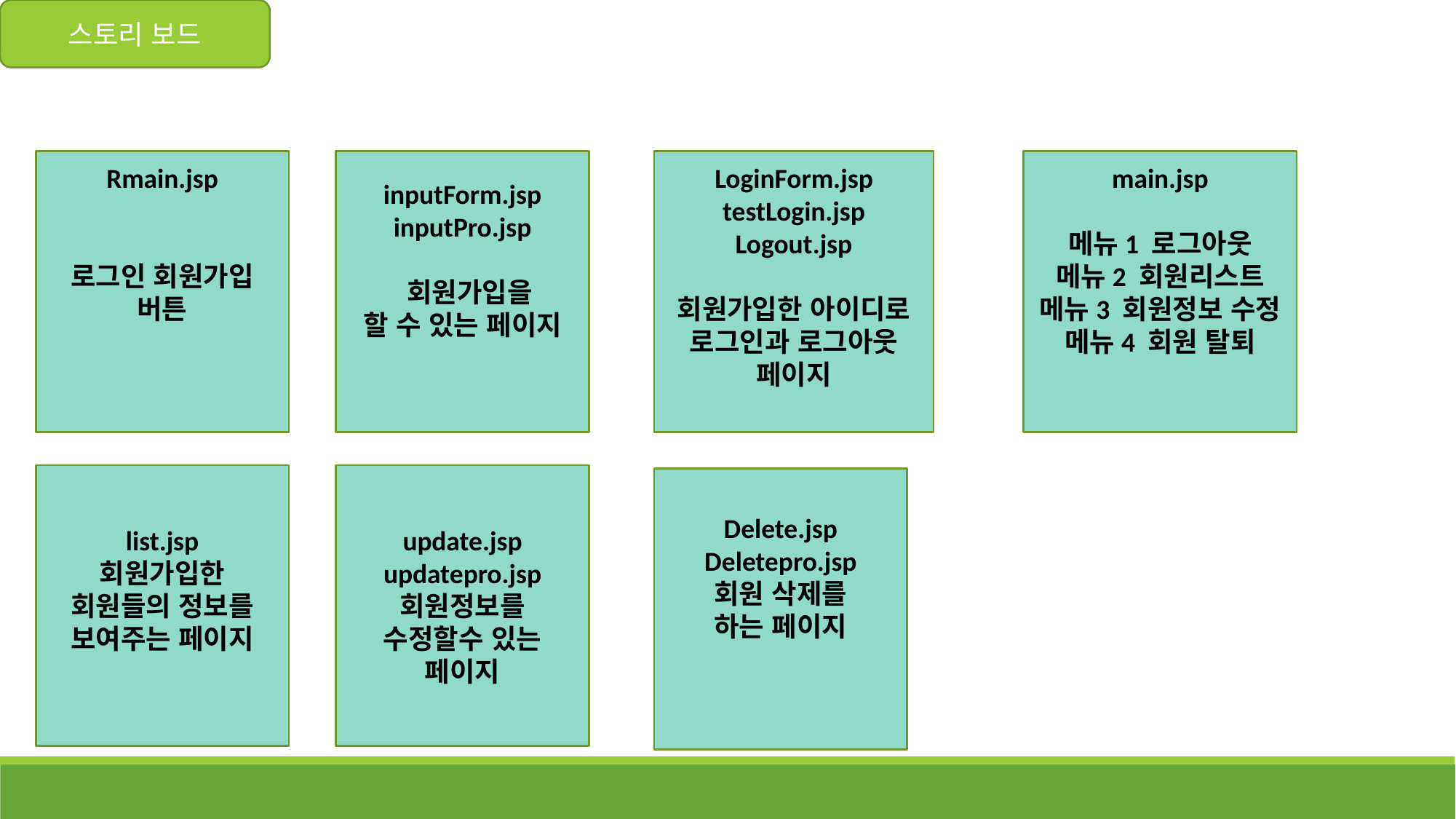

스토리 보드
Rmain.jsp

로그인 회원가입
버튼

inputForm.jsp
inputPro.jsp

 회원가입을
할 수 있는 페이지

LoginForm.jsp
testLogin.jsp
Logout.jsp

회원가입한 아이디로
로그인과 로그아웃
페이지

main.jsp

메뉴1 로그아웃
메뉴2 회원리스트
메뉴3 회원정보 수정
메뉴4 회원 탈퇴

update.jsp
updatepro.jsp
회원정보를 수정할수 있는 페이지
list.jsp
회원가입한
회원들의 정보를
보여주는 페이지

Delete.jsp
Deletepro.jsp
회원 삭제를
하는 페이지